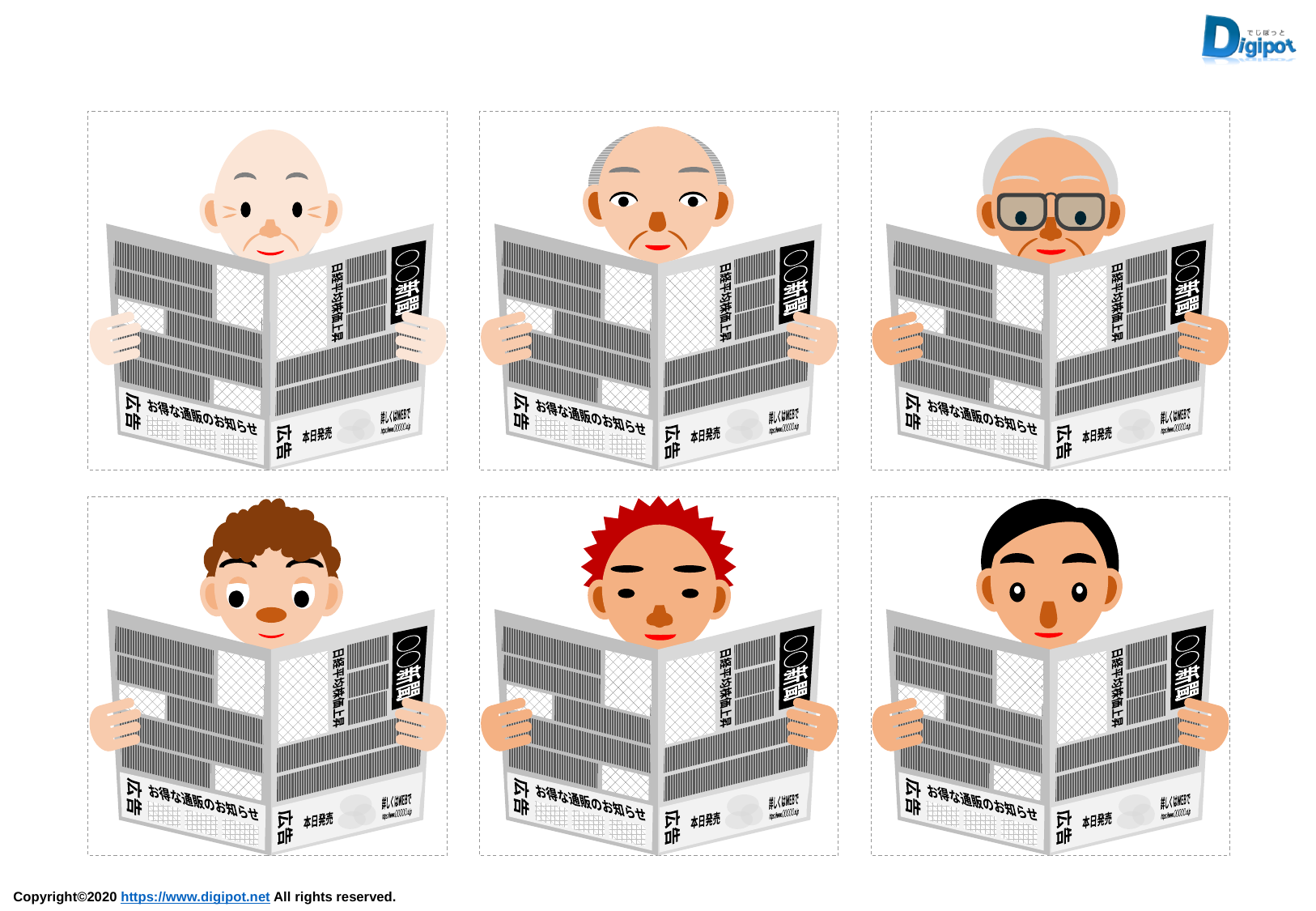

○○新聞

日経平均株価上昇

広告

詳しくはWEBで
お得な通販のお知らせ

https://www.〇〇〇〇〇.xl.jp
本日発売
広告

○○新聞

日経平均株価上昇

広告

詳しくはWEBで
お得な通販のお知らせ

https://www.〇〇〇〇〇.xl.jp
本日発売
広告

○○新聞

日経平均株価上昇

広告

詳しくはWEBで
お得な通販のお知らせ

https://www.〇〇〇〇〇.xl.jp
本日発売
広告

○○新聞

日経平均株価上昇

広告

詳しくはWEBで
お得な通販のお知らせ

https://www.〇〇〇〇〇.xl.jp
本日発売
広告

○○新聞

日経平均株価上昇

広告

詳しくはWEBで
お得な通販のお知らせ

https://www.〇〇〇〇〇.xl.jp
本日発売
広告

○○新聞

日経平均株価上昇

広告

詳しくはWEBで
お得な通販のお知らせ

https://www.〇〇〇〇〇.xl.jp
本日発売
広告